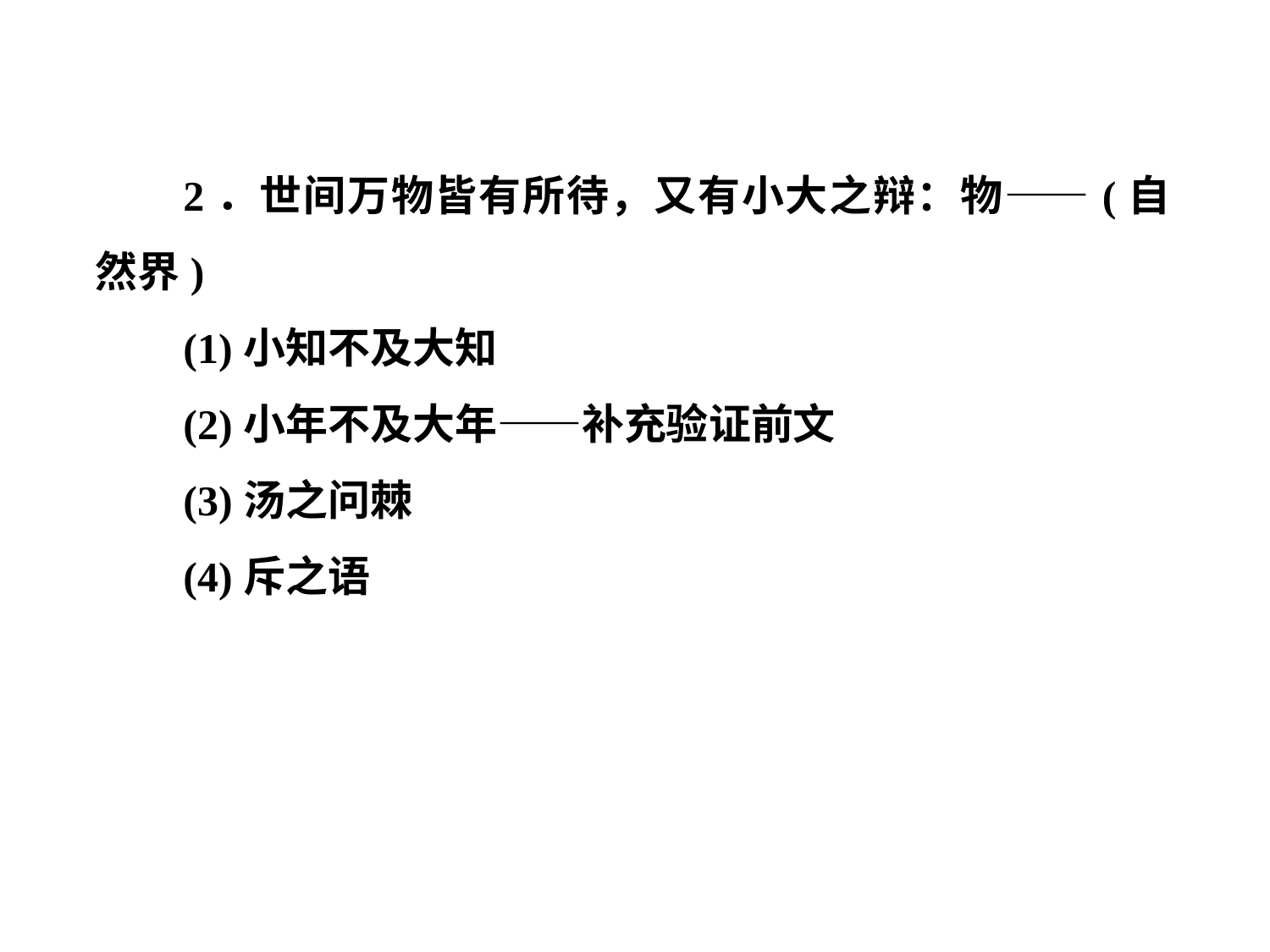

2．世间万物皆有所待，又有小大之辩：物——(自然界)
(1)小知不及大知
(2)小年不及大年——补充验证前文
(3)汤之问棘
(4)斥之语